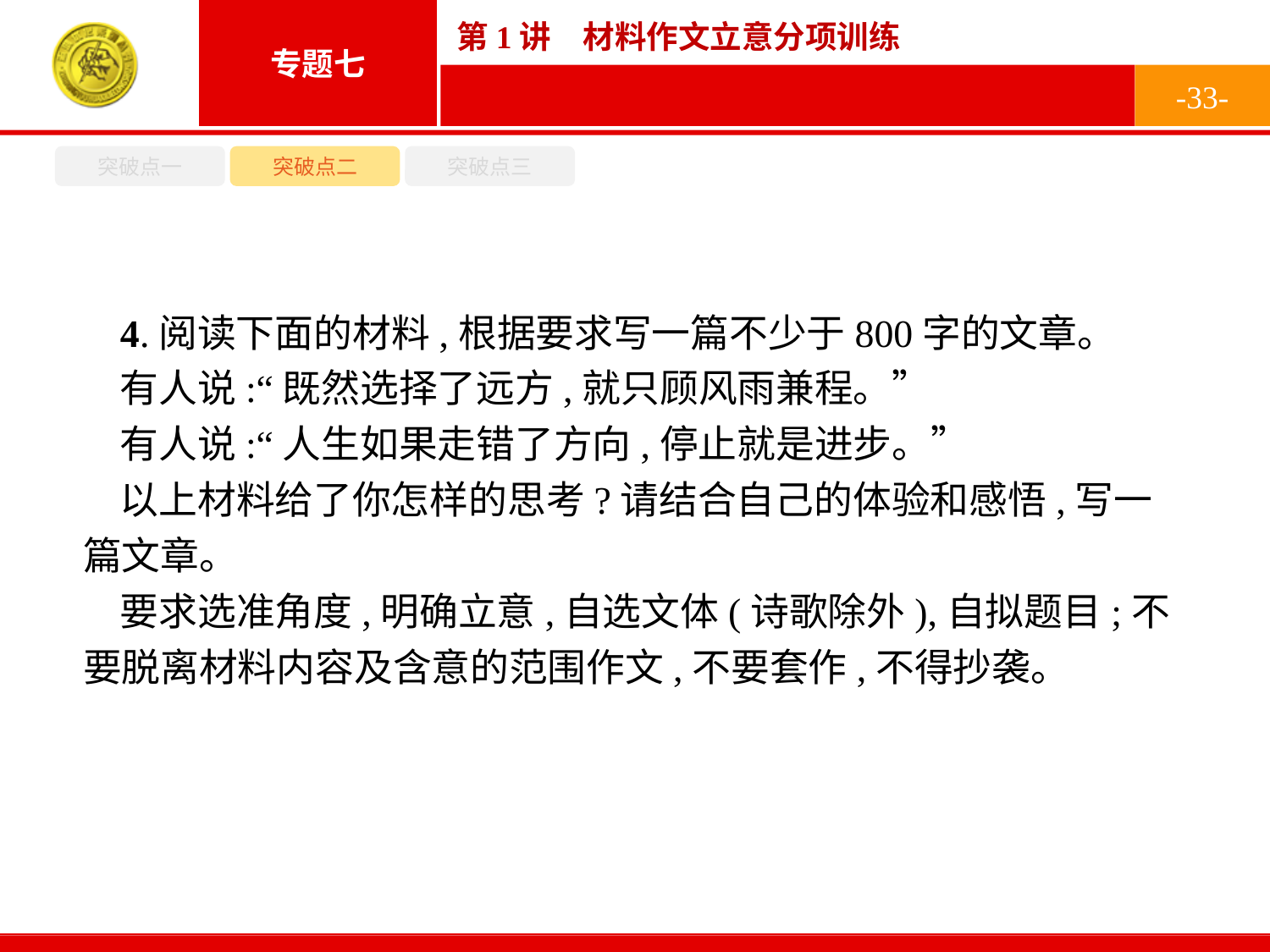

-33-
突破点一
突破点二
突破点三
4.阅读下面的材料,根据要求写一篇不少于800字的文章。
有人说:“既然选择了远方,就只顾风雨兼程。”
有人说:“人生如果走错了方向,停止就是进步。”
以上材料给了你怎样的思考?请结合自己的体验和感悟,写一篇文章。
要求选准角度,明确立意,自选文体(诗歌除外),自拟题目;不要脱离材料内容及含意的范围作文,不要套作,不得抄袭。